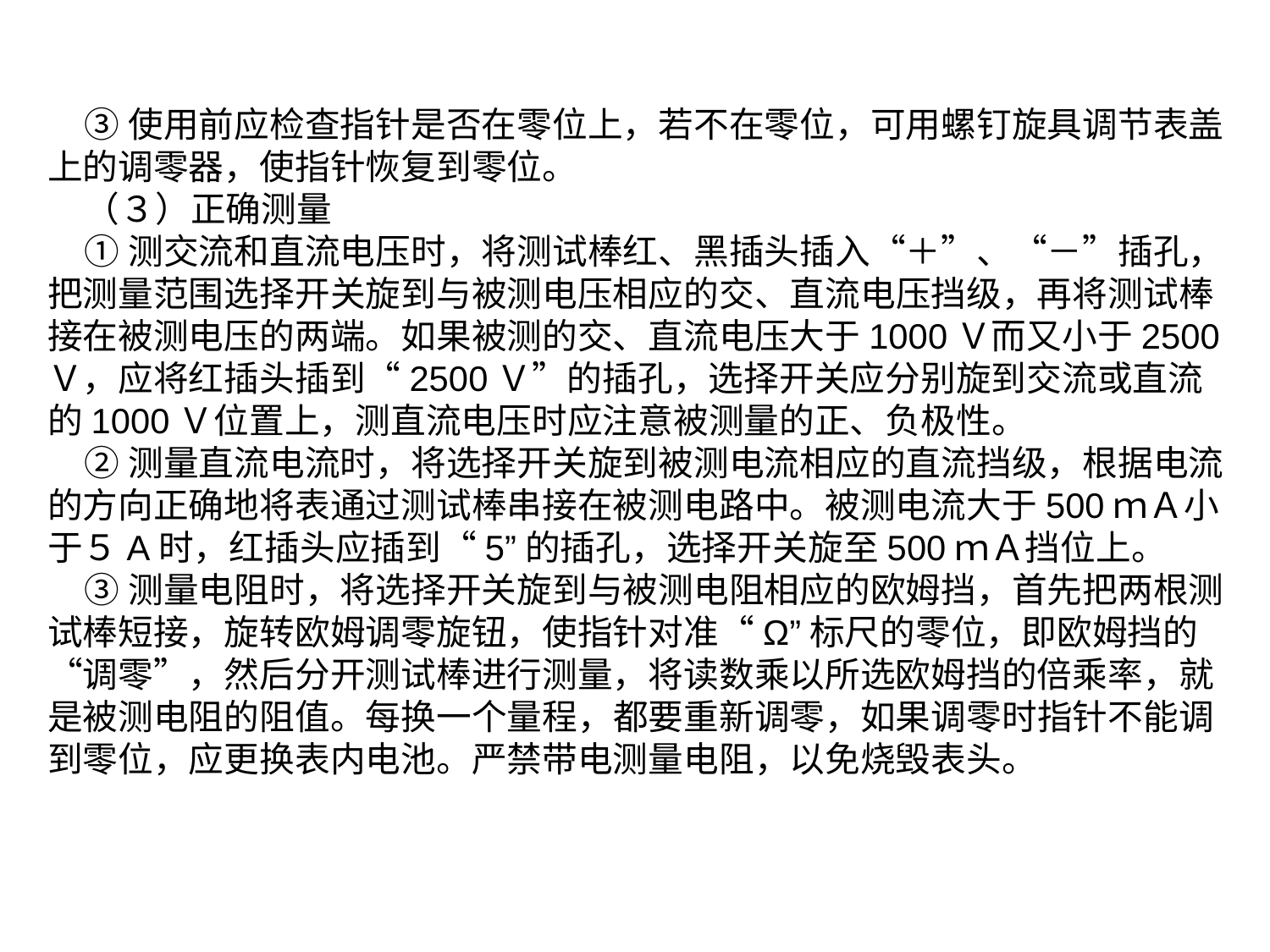

③使用前应检查指针是否在零位上，若不在零位，可用螺钉旋具调节表盖上的调零器，使指针恢复到零位。
（３）正确测量
①测交流和直流电压时，将测试棒红、黑插头插入“＋”、“－”插孔，把测量范围选择开关旋到与被测电压相应的交、直流电压挡级，再将测试棒接在被测电压的两端。如果被测的交、直流电压大于1000Ｖ而又小于2500Ｖ，应将红插头插到“2500Ｖ”的插孔，选择开关应分别旋到交流或直流的1000Ｖ位置上，测直流电压时应注意被测量的正、负极性。
②测量直流电流时，将选择开关旋到被测电流相应的直流挡级，根据电流的方向正确地将表通过测试棒串接在被测电路中。被测电流大于500ｍＡ小于５A时，红插头应插到“5”的插孔，选择开关旋至500ｍＡ挡位上。
③测量电阻时，将选择开关旋到与被测电阻相应的欧姆挡，首先把两根测试棒短接，旋转欧姆调零旋钮，使指针对准“Ω”标尺的零位，即欧姆挡的“调零”，然后分开测试棒进行测量，将读数乘以所选欧姆挡的倍乘率，就是被测电阻的阻值。每换一个量程，都要重新调零，如果调零时指针不能调到零位，应更换表内电池。严禁带电测量电阻，以免烧毁表头。